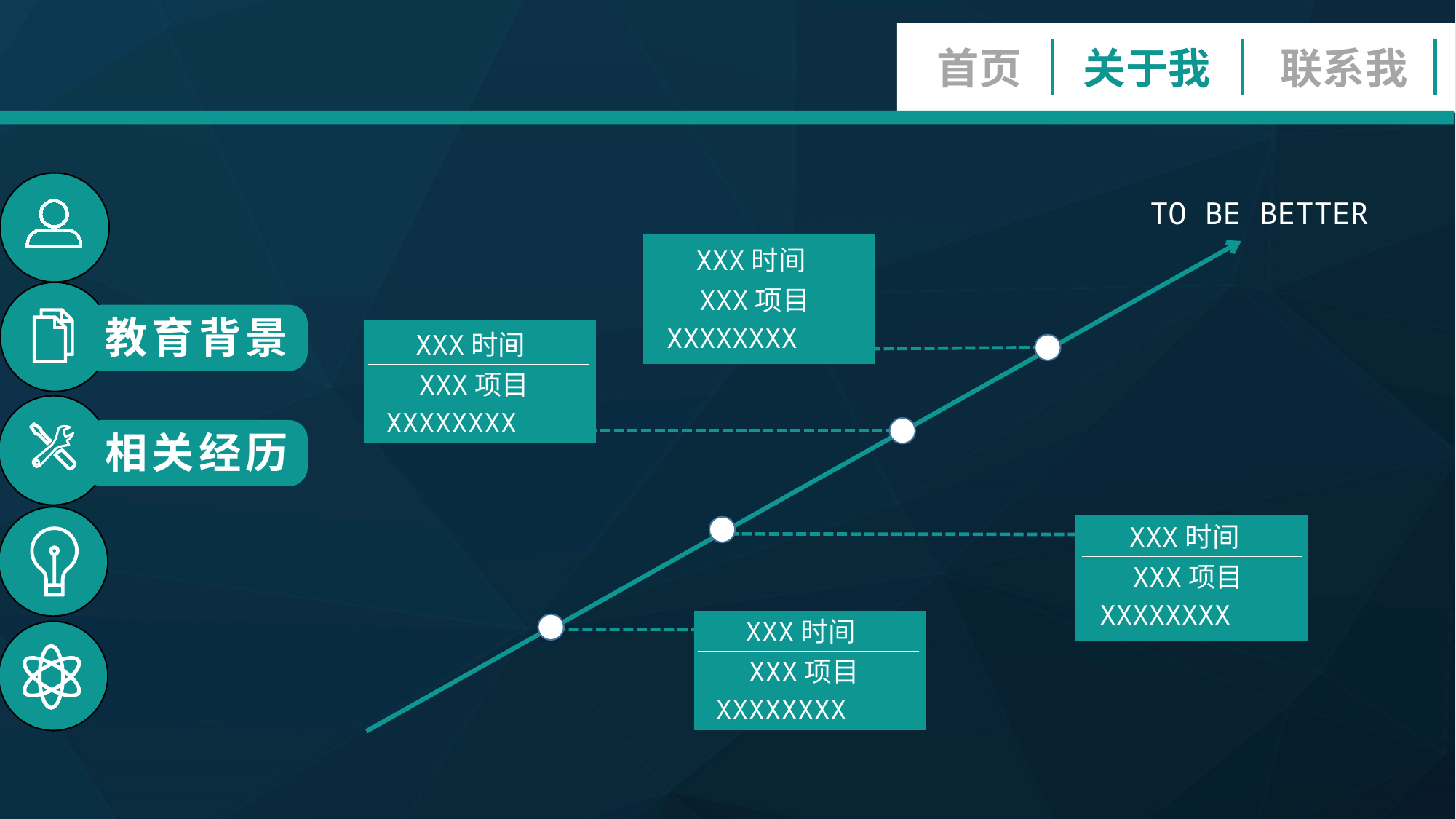

首页
关于我
联系我

XXXX专业
XXXXXXXXX
XXXXXXXXX

2015
奖学金
XXX一等奖

2014
CET 4
CET 6
XXXX证书

2013
XXXXXXX
XXXXXXX
XXXXXXX
2012

XXXX学校
2012

TO BE BETTER

XXX时间
XXX项目
XXXXXXXX

教育背景

XXX时间
XXX项目
XXXXXXXX

相关经历

XXX时间
XXX项目
XXXXXXXX

XXX时间
XXX项目
XXXXXXXX